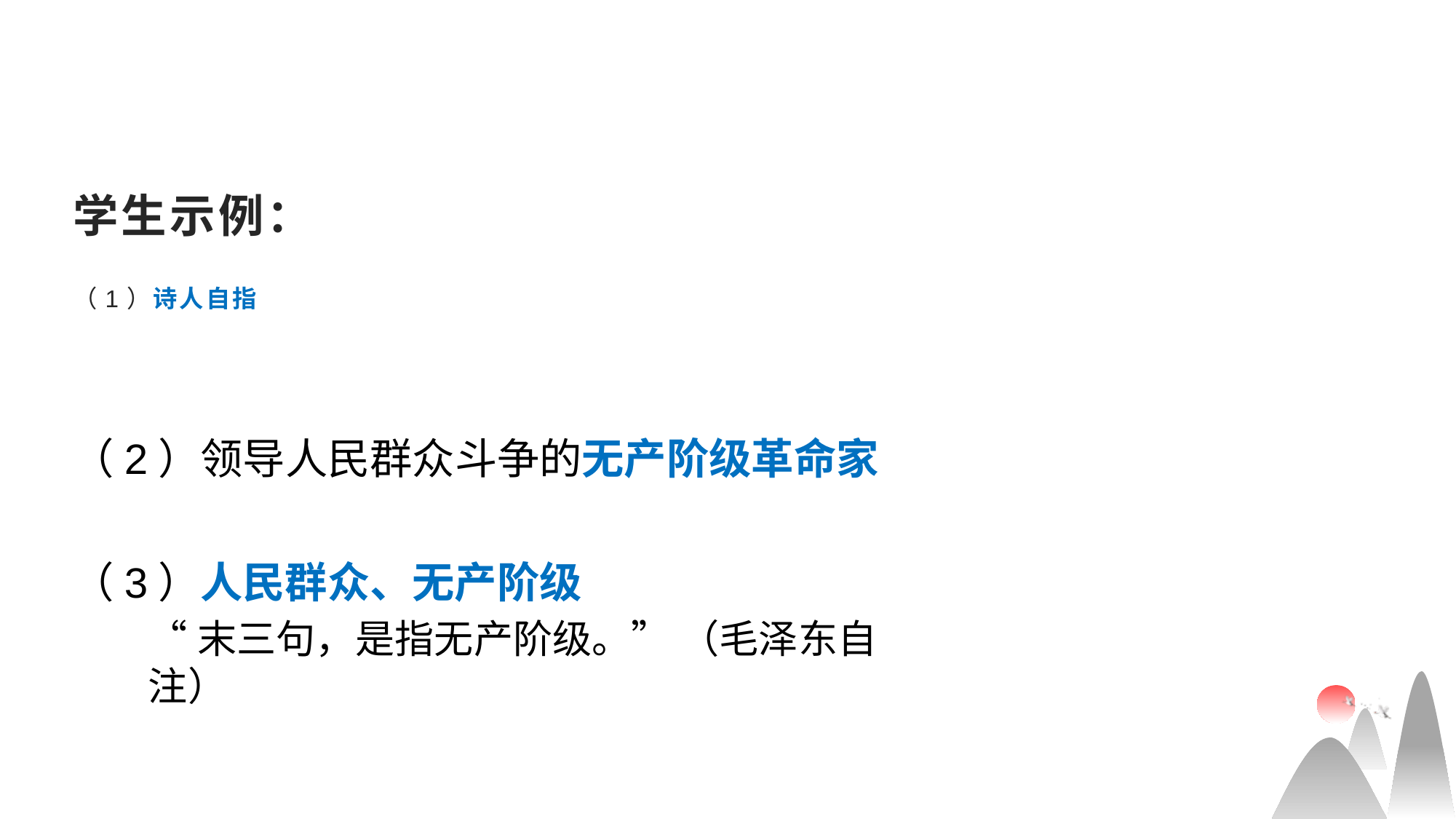

# 学生示例：
（1）诗人自指

（2）领导人民群众斗争的无产阶级革命家
（3）人民群众、无产阶级

“末三句，是指无产阶级。” （毛泽东自注）